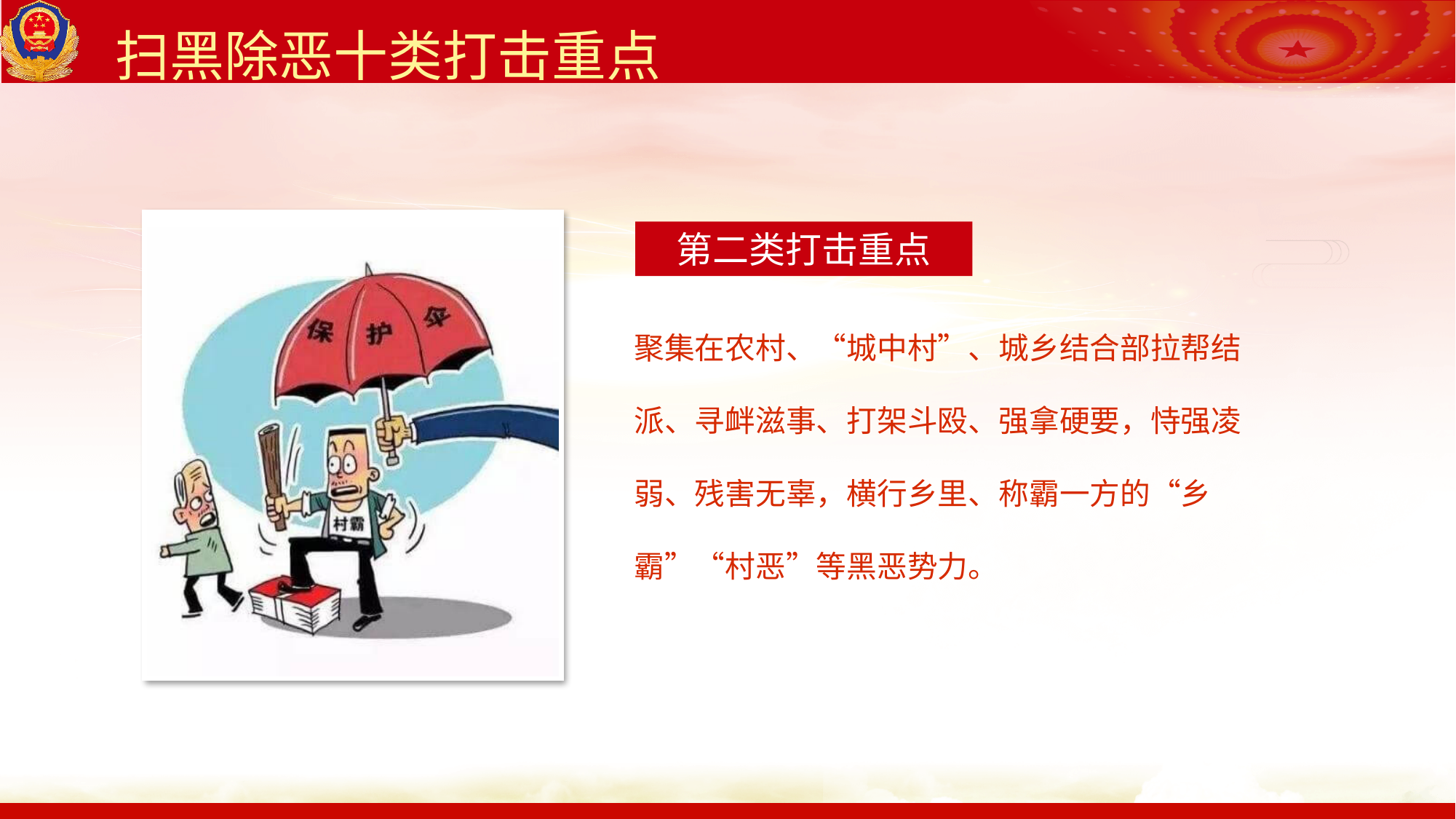

扫黑除恶十类打击重点

第二类打击重点
聚集在农村、“城中村”、城乡结合部拉帮结派、寻衅滋事、打架斗殴、强拿硬要，恃强凌弱、残害无辜，横行乡里、称霸一方的“乡霸”“村恶”等黑恶势力。